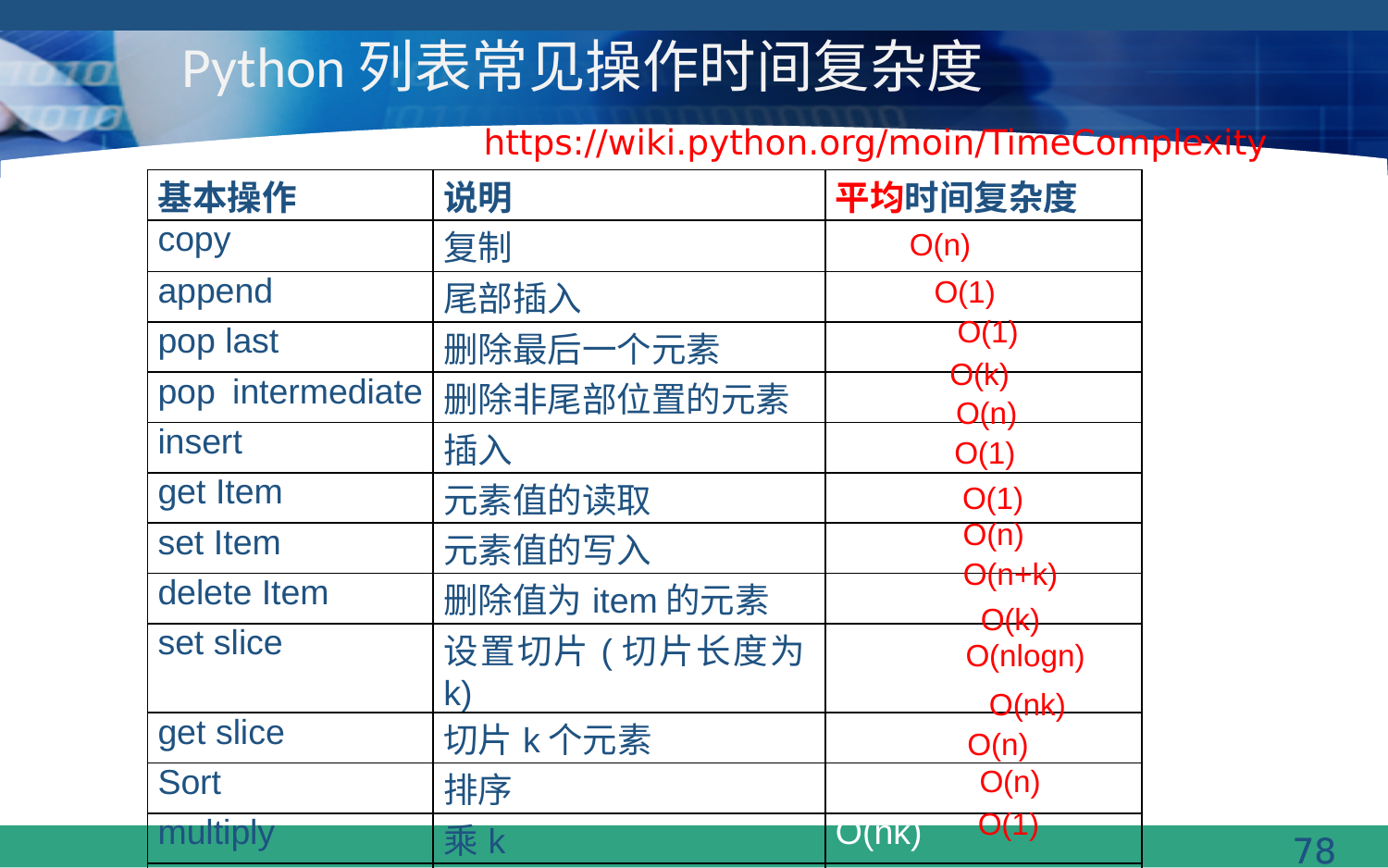

# Python列表常见操作时间复杂度
https://wiki.python.org/moin/TimeComplexity
| 基本操作 | 说明 | 平均时间复杂度 |
| --- | --- | --- |
| copy | 复制 |  |
| append | 尾部插入 | O(1) |
| pop last | 删除最后一个元素 | O(1) |
| pop intermediate | 删除非尾部位置的元素 | O(k) |
| insert | 插入 | O(n) |
| get Item | 元素值的读取 | O(1) |
| set Item | 元素值的写入 | O(1) |
| delete Item | 删除值为item的元素 | O(n) |
| set slice | 设置切片(切片长度为k) | O(n+k) |
| get slice | 切片k个元素 | O(k) |
| Sort | 排序 | O(nlogn) |
| multiply | 乘k | O(nk) |
| x in s | 判断x是否在表s中 | O(n) |
| min(s), max(s) | 查找表s的最小、最大值 | O(n) |
| get length | 求表长 |  |
O(n)
O(1)
O(1)
O(k)
O(n)
O(1)
O(1)
O(n)
O(n+k)
O(k)
O(nlogn)
O(nk)
O(n)
O(n)
O(1)